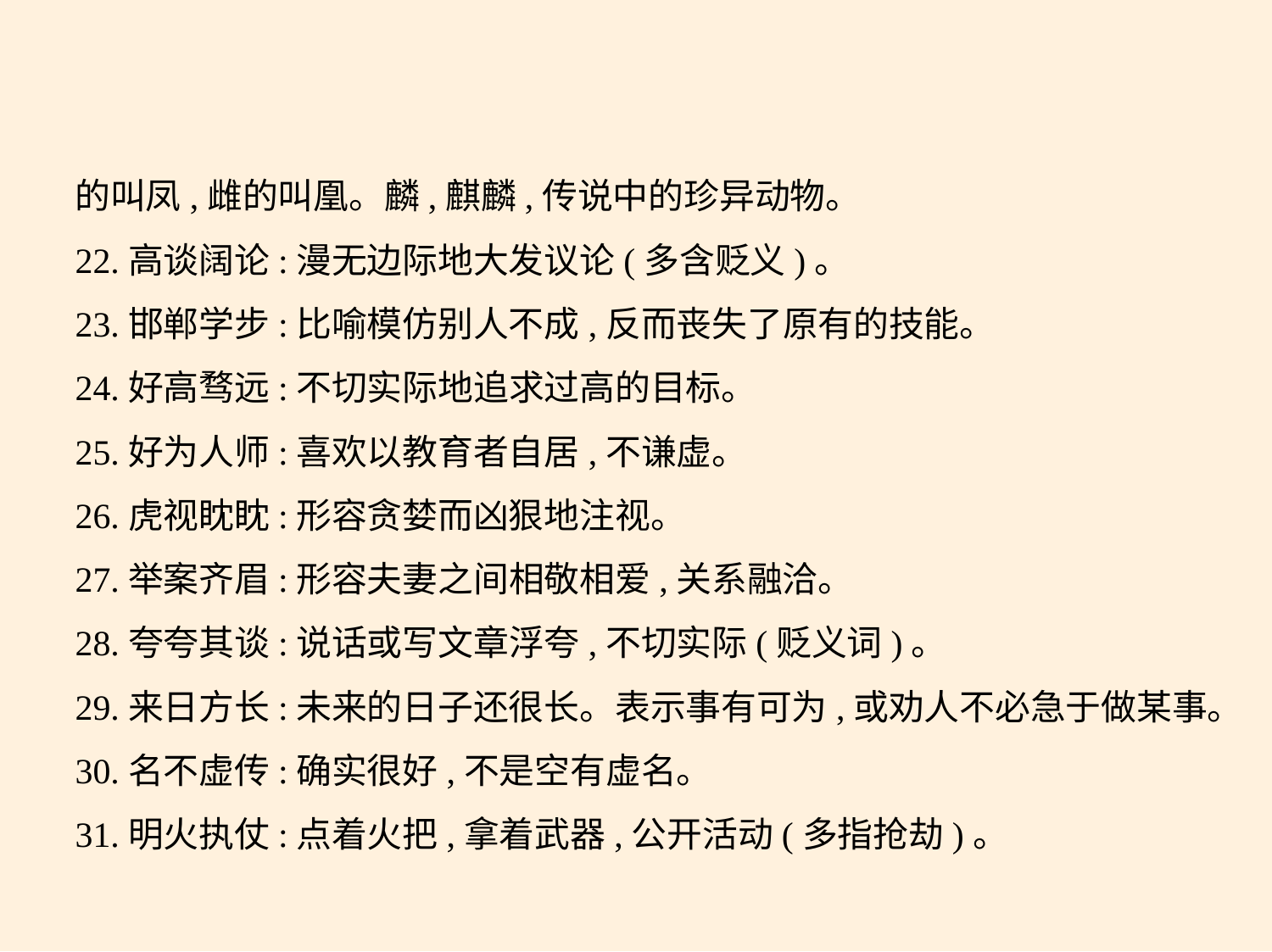

的叫凤,雌的叫凰。麟,麒麟,传说中的珍异动物。
22.高谈阔论:漫无边际地大发议论(多含贬义)。
23.邯郸学步:比喻模仿别人不成,反而丧失了原有的技能。
24.好高骛远:不切实际地追求过高的目标。
25.好为人师:喜欢以教育者自居,不谦虚。
26.虎视眈眈:形容贪婪而凶狠地注视。
27.举案齐眉:形容夫妻之间相敬相爱,关系融洽。
28.夸夸其谈:说话或写文章浮夸,不切实际(贬义词)。
29.来日方长:未来的日子还很长。表示事有可为,或劝人不必急于做某事。
30.名不虚传:确实很好,不是空有虚名。
31.明火执仗:点着火把,拿着武器,公开活动(多指抢劫)。